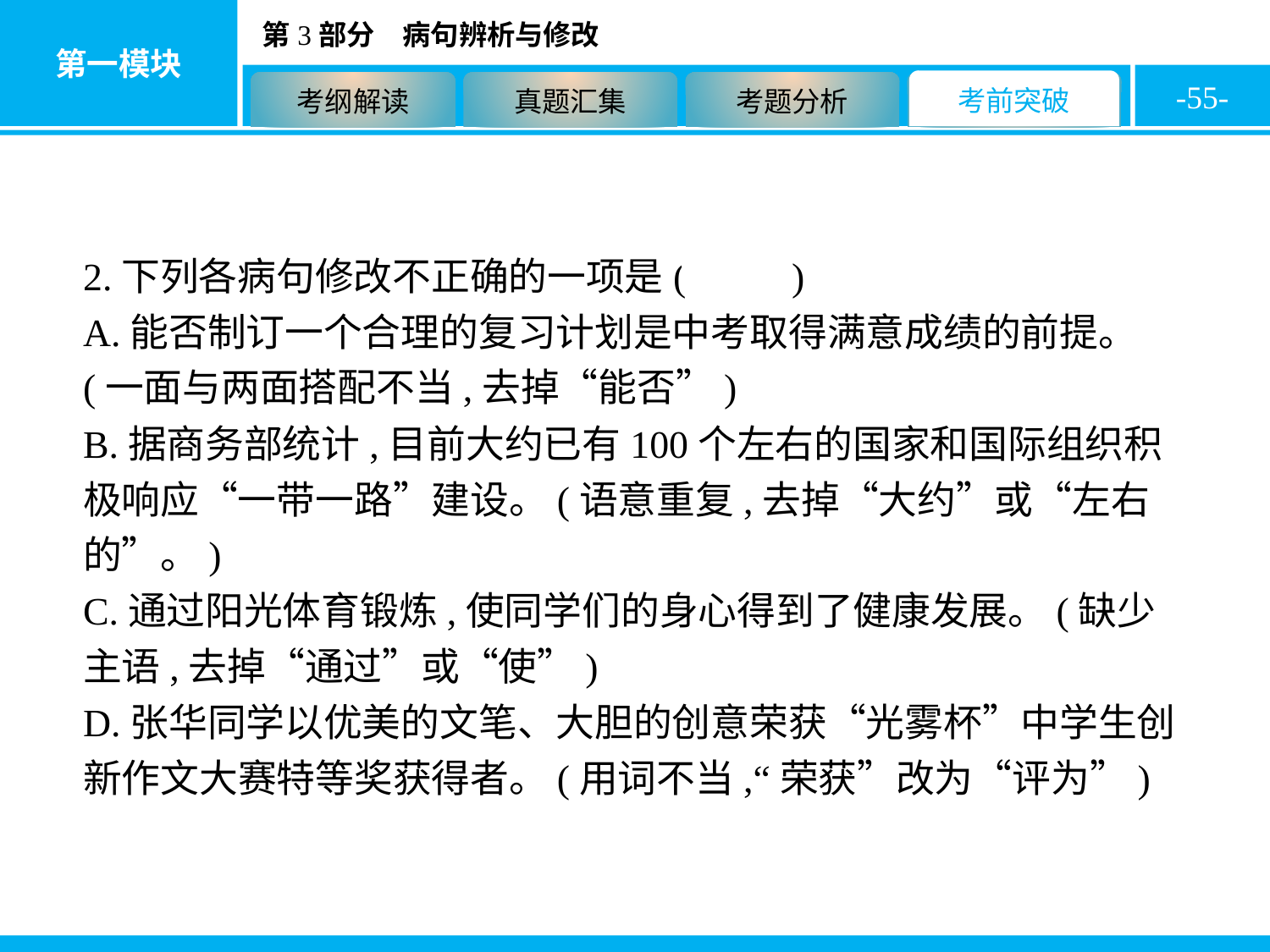

-55-
2.下列各病句修改不正确的一项是(    D    )
A.能否制订一个合理的复习计划是中考取得满意成绩的前提。(一面与两面搭配不当,去掉“能否”)
B.据商务部统计,目前大约已有100个左右的国家和国际组织积极响应“一带一路”建设。(语意重复,去掉“大约”或“左右的”。)
C.通过阳光体育锻炼,使同学们的身心得到了健康发展。(缺少主语,去掉“通过”或“使”)
D.张华同学以优美的文笔、大胆的创意荣获“光雾杯”中学生创新作文大赛特等奖获得者。(用词不当,“荣获”改为“评为”)